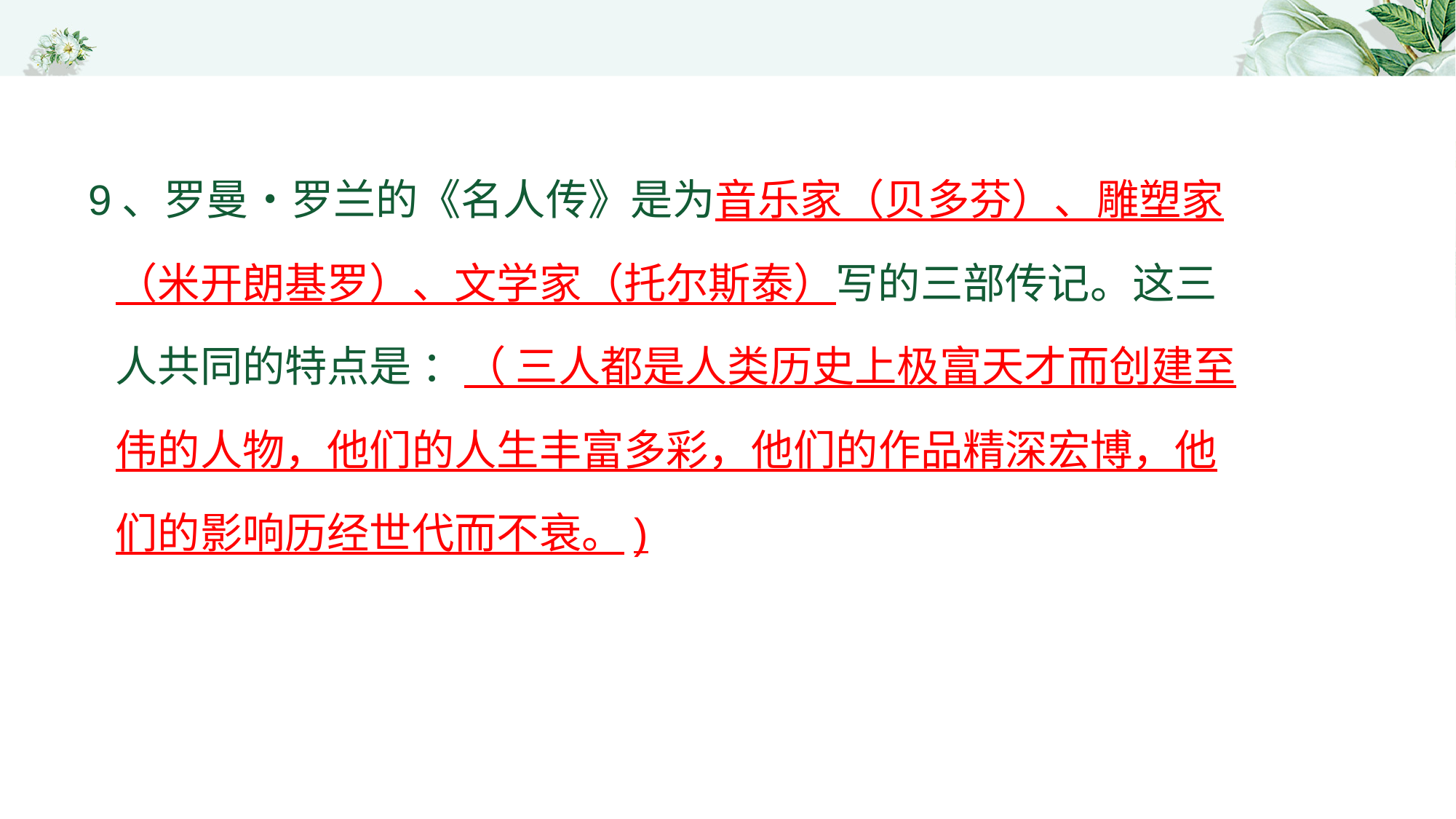

9、罗曼•罗兰的《名人传》是为音乐家（贝多芬）、雕塑家（米开朗基罗）、文学家（托尔斯泰）写的三部传记。这三人共同的特点是 ：（ 三人都是人类历史上极富天才而创建至伟的人物，他们的人生丰富多彩，他们的作品精深宏博，他们的影响历经世代而不衰。)